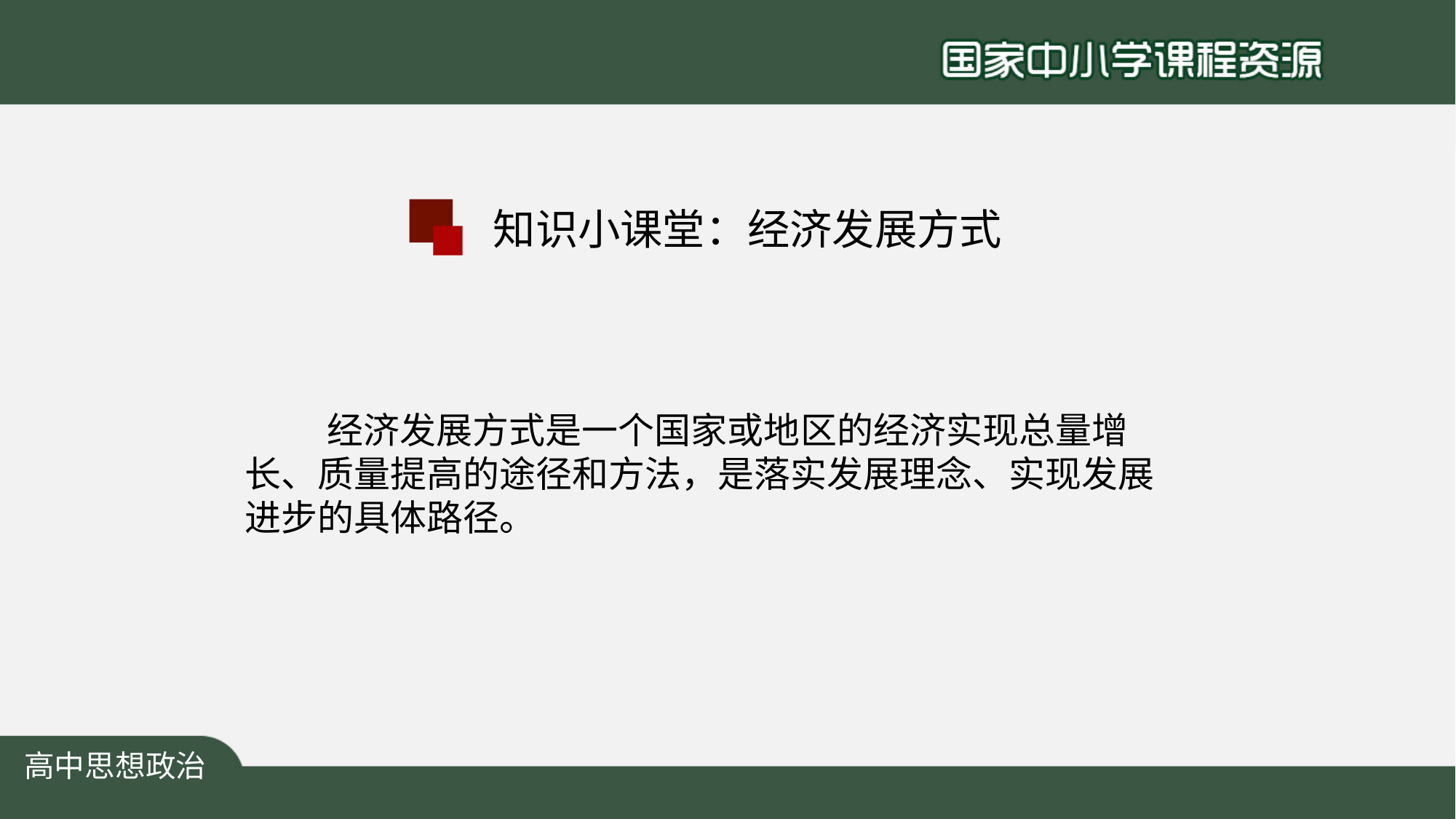

知识小课堂：经济发展方式

         经济发展方式是一个国家或地区的经济实现总量增长、质量提高的途径和方法，是落实发展理念、实现发展进步的具体路径。